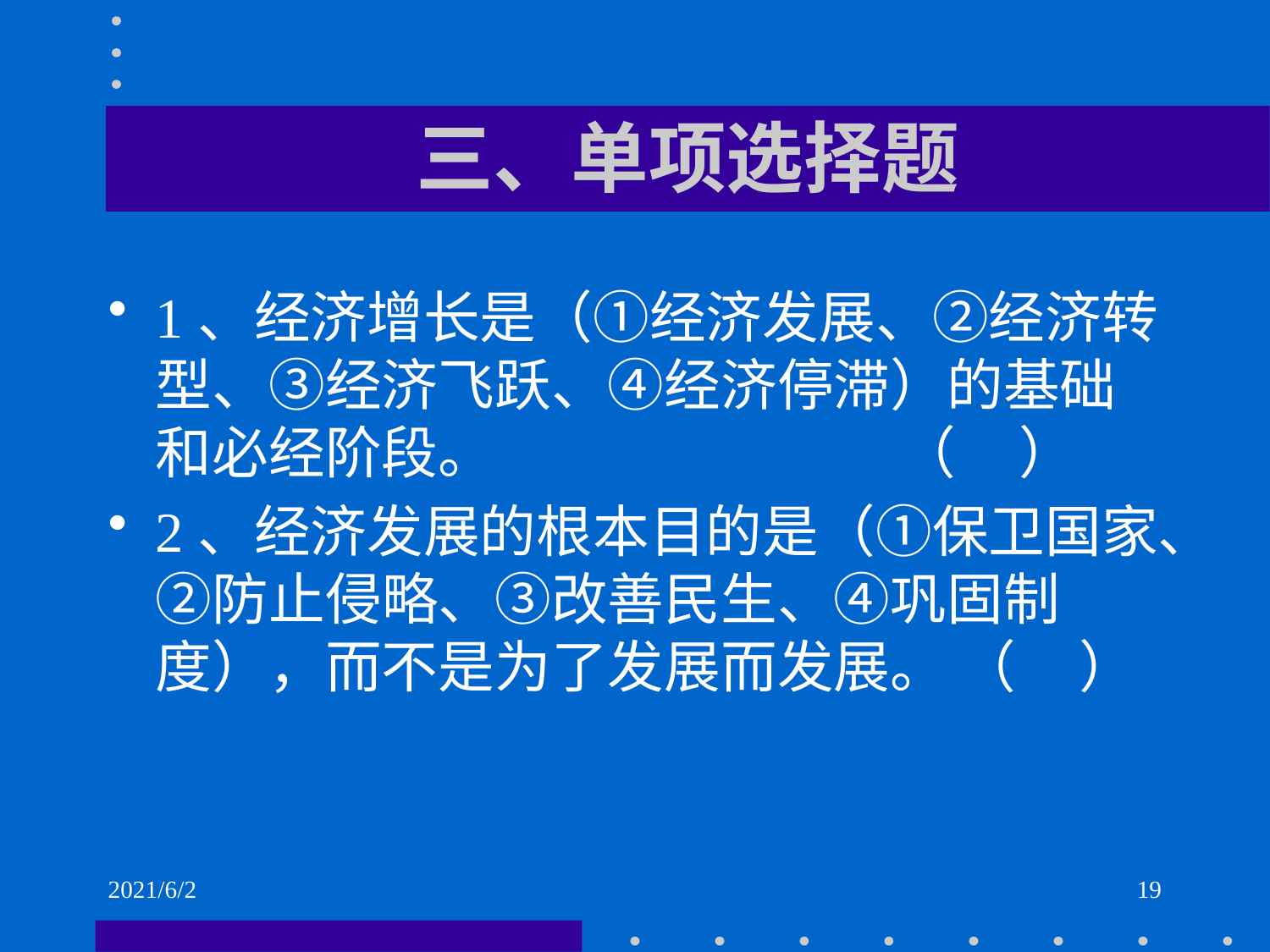

# 三、单项选择题
1、经济增长是（①经济发展、②经济转型、③经济飞跃、④经济停滞）的基础和必经阶段。                                （     ）
2、经济发展的根本目的是（①保卫国家、②防止侵略、③改善民生、④巩固制度），而不是为了发展而发展。 （     ）
2021/6/2
19